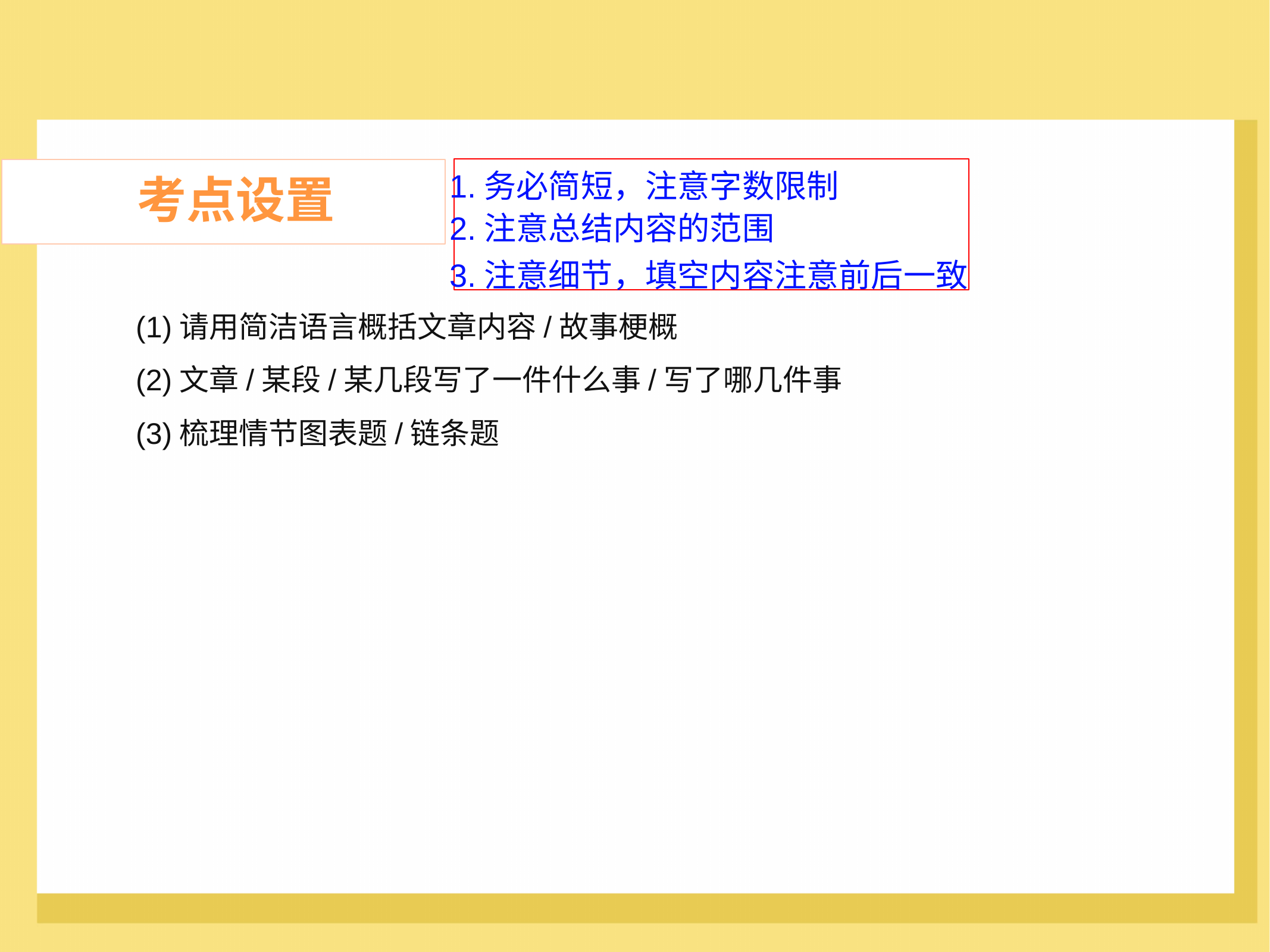

1.务必简短，注意字数限制
2.注意总结内容的范围
考点设置
	3.注意细节，填空内容注意前后一致

(1)请用简洁语言概括文章内容/故事梗概

(2)文章/某段/某几段写了一件什么事/写了哪几件事

(3)梳理情节图表题/链条题